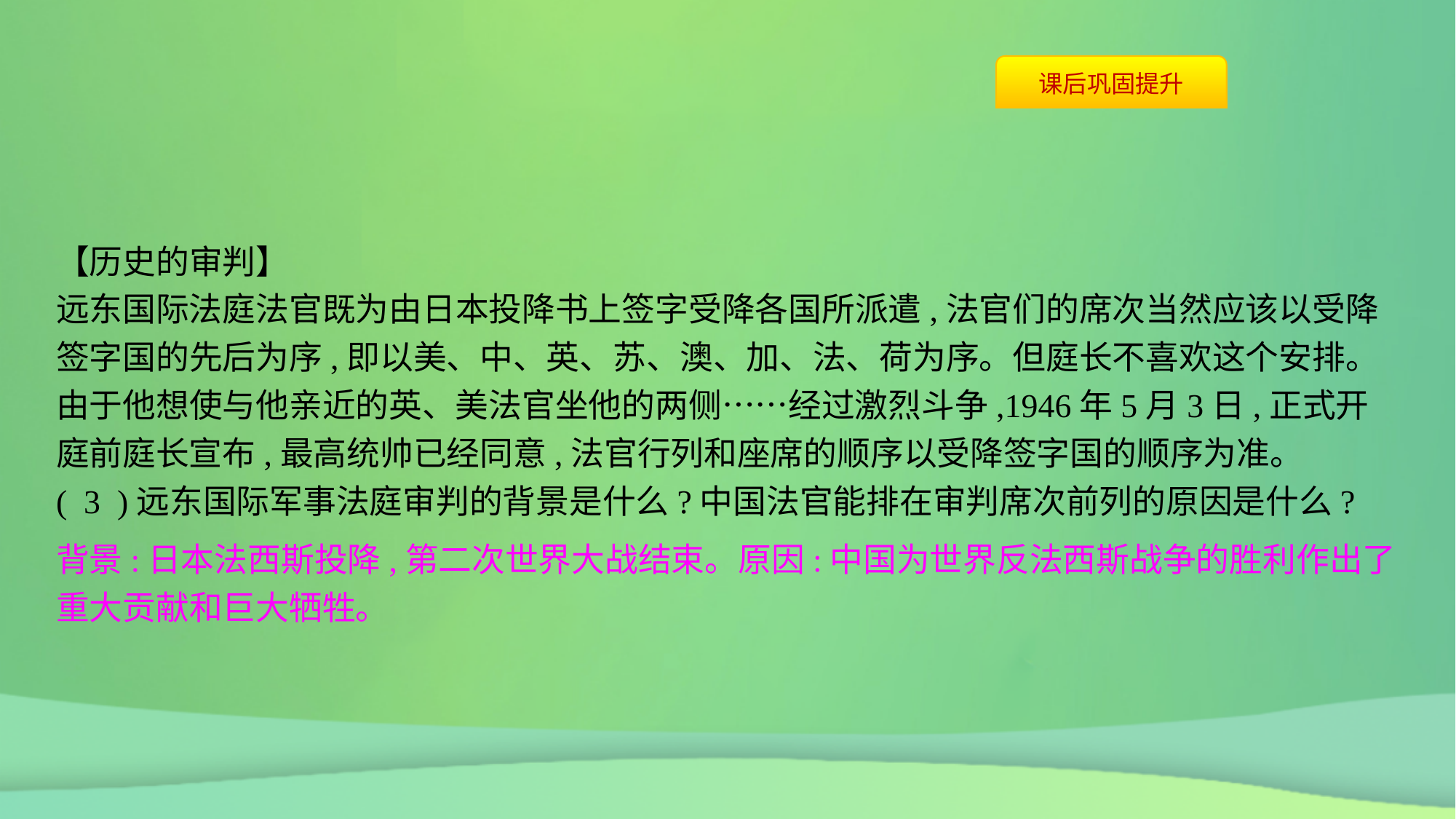

【历史的审判】
远东国际法庭法官既为由日本投降书上签字受降各国所派遣,法官们的席次当然应该以受降签字国的先后为序,即以美、中、英、苏、澳、加、法、荷为序。但庭长不喜欢这个安排。由于他想使与他亲近的英、美法官坐他的两侧……经过激烈斗争,1946年5月3日,正式开庭前庭长宣布,最高统帅已经同意,法官行列和座席的顺序以受降签字国的顺序为准。
(  3  )远东国际军事法庭审判的背景是什么?中国法官能排在审判席次前列的原因是什么?
背景:日本法西斯投降,第二次世界大战结束。原因:中国为世界反法西斯战争的胜利作出了重大贡献和巨大牺牲。